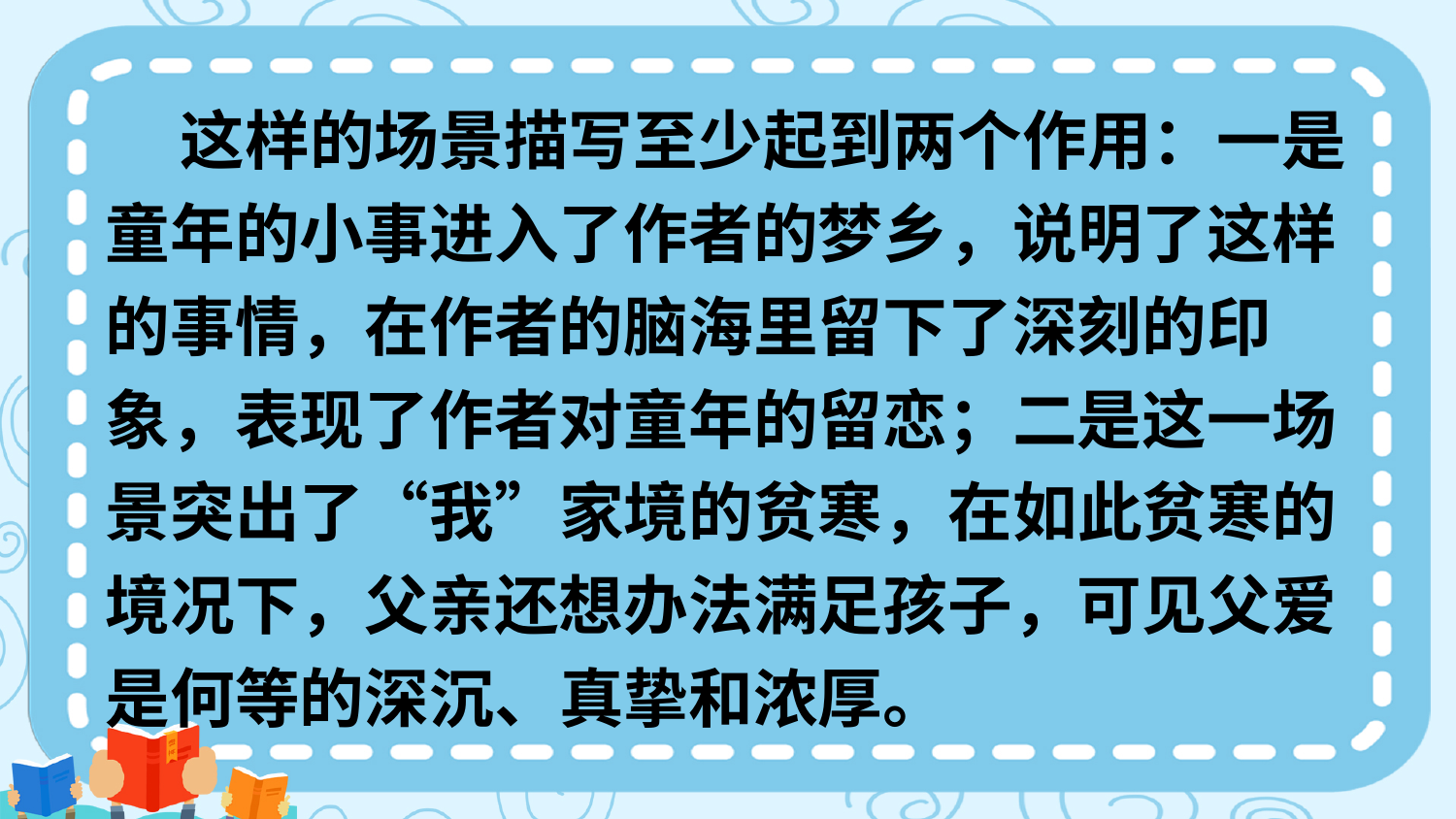

这样的场景描写至少起到两个作用：一是童年的小事进入了作者的梦乡，说明了这样的事情，在作者的脑海里留下了深刻的印象，表现了作者对童年的留恋；二是这一场景突出了“我”家境的贫寒，在如此贫寒的境况下，父亲还想办法满足孩子，可见父爱是何等的深沉、真挚和浓厚。